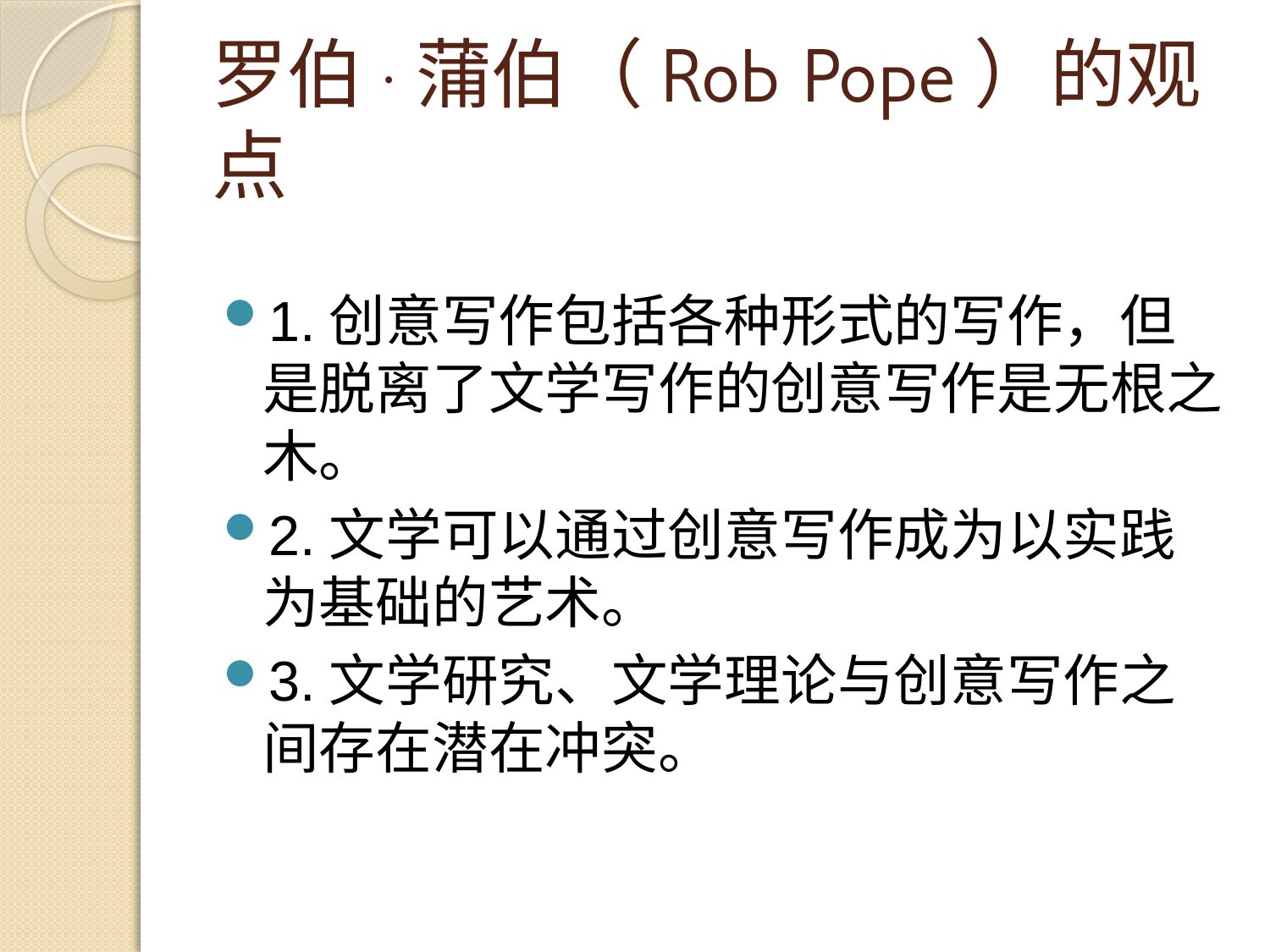

# 罗伯·蒲伯（Rob Pope）的观点

1.创意写作包括各种形式的写作，但是脱离了文学写作的创意写作是无根之木。
2.文学可以通过创意写作成为以实践为基础的艺术。
3.文学研究、文学理论与创意写作之间存在潜在冲突。